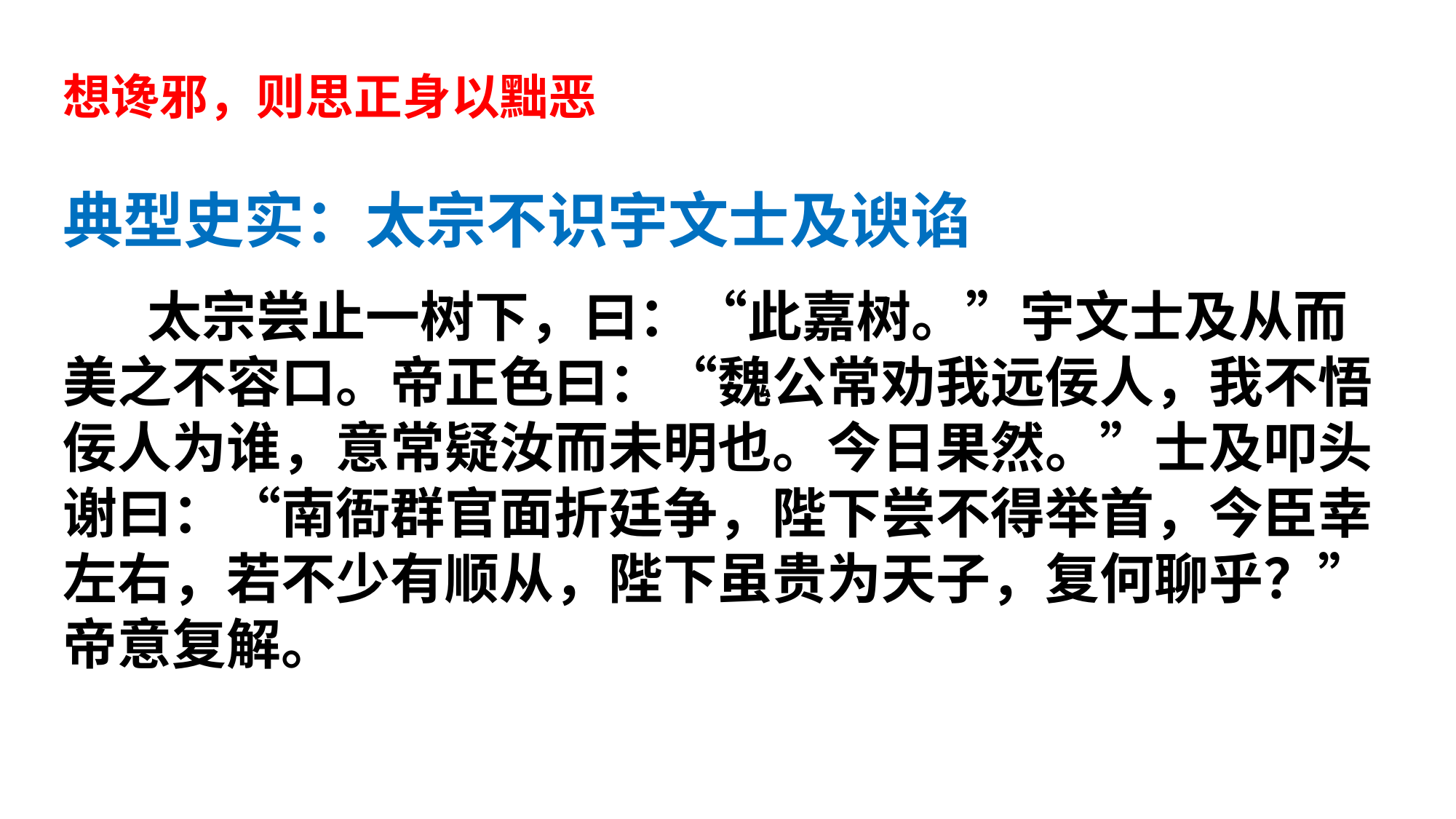

想谗邪，则思正身以黜恶
典型史实：太宗不识宇文士及谀谄
　　太宗尝止一树下，曰：“此嘉树。”宇文士及从而美之不容口。帝正色曰：“魏公常劝我远佞人，我不悟佞人为谁，意常疑汝而未明也。今日果然。”士及叩头谢曰：“南衙群官面折廷争，陛下尝不得举首，今臣幸左右，若不少有顺从，陛下虽贵为天子，复何聊乎？”帝意复解。